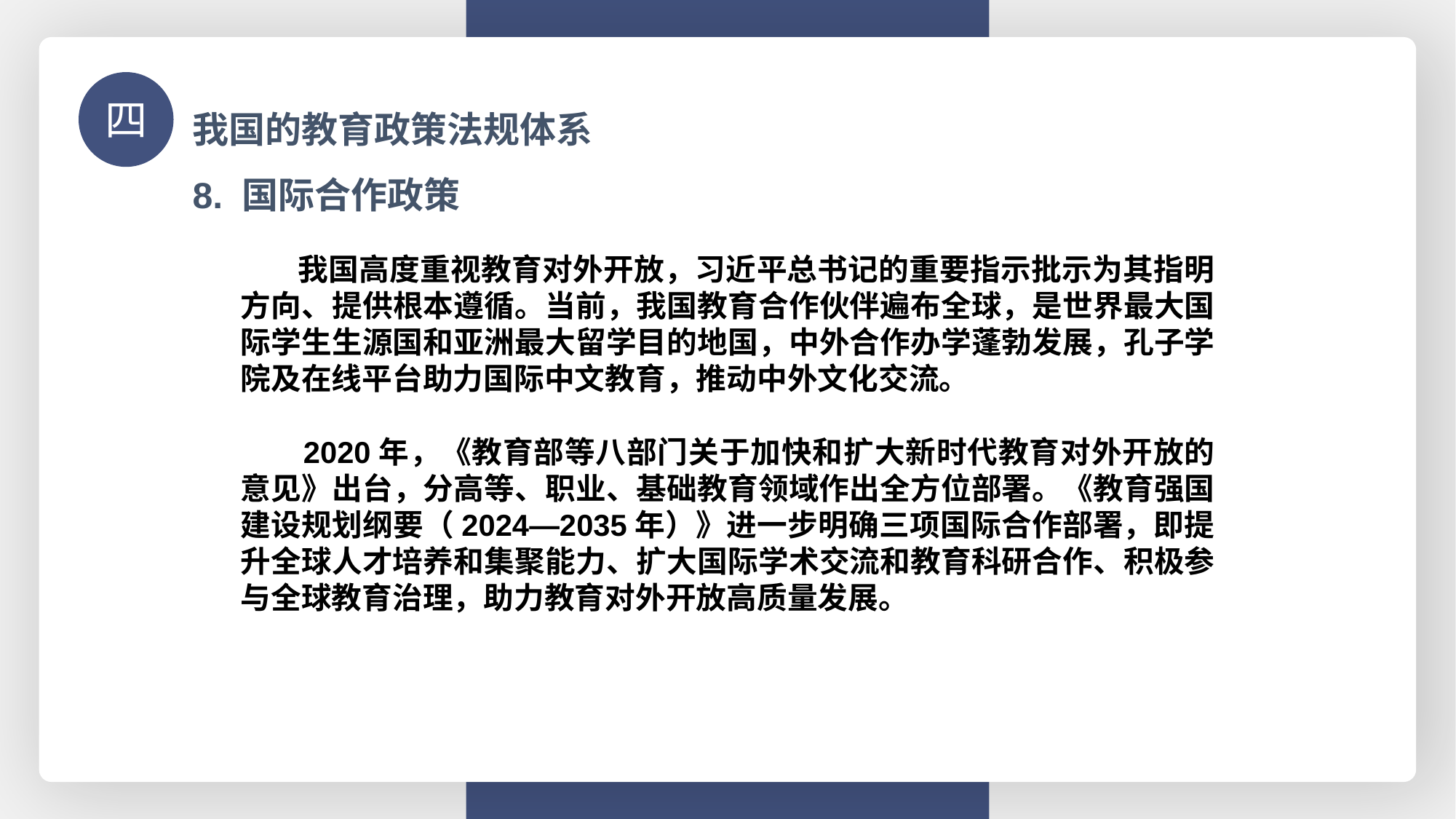

我国的教育政策法规体系
四
8. 国际合作政策
       我国高度重视教育对外开放，习近平总书记的重要指示批示为其指明方向、提供根本遵循。当前，我国教育合作伙伴遍布全球，是世界最大国际学生生源国和亚洲最大留学目的地国，中外合作办学蓬勃发展，孔子学院及在线平台助力国际中文教育，推动中外文化交流。

       2020年，《教育部等八部门关于加快和扩大新时代教育对外开放的意见》出台，分高等、职业、基础教育领域作出全方位部署。《教育强国建设规划纲要（2024—2035年）》进一步明确三项国际合作部署，即提升全球人才培养和集聚能力、扩大国际学术交流和教育科研合作、积极参与全球教育治理，助力教育对外开放高质量发展。